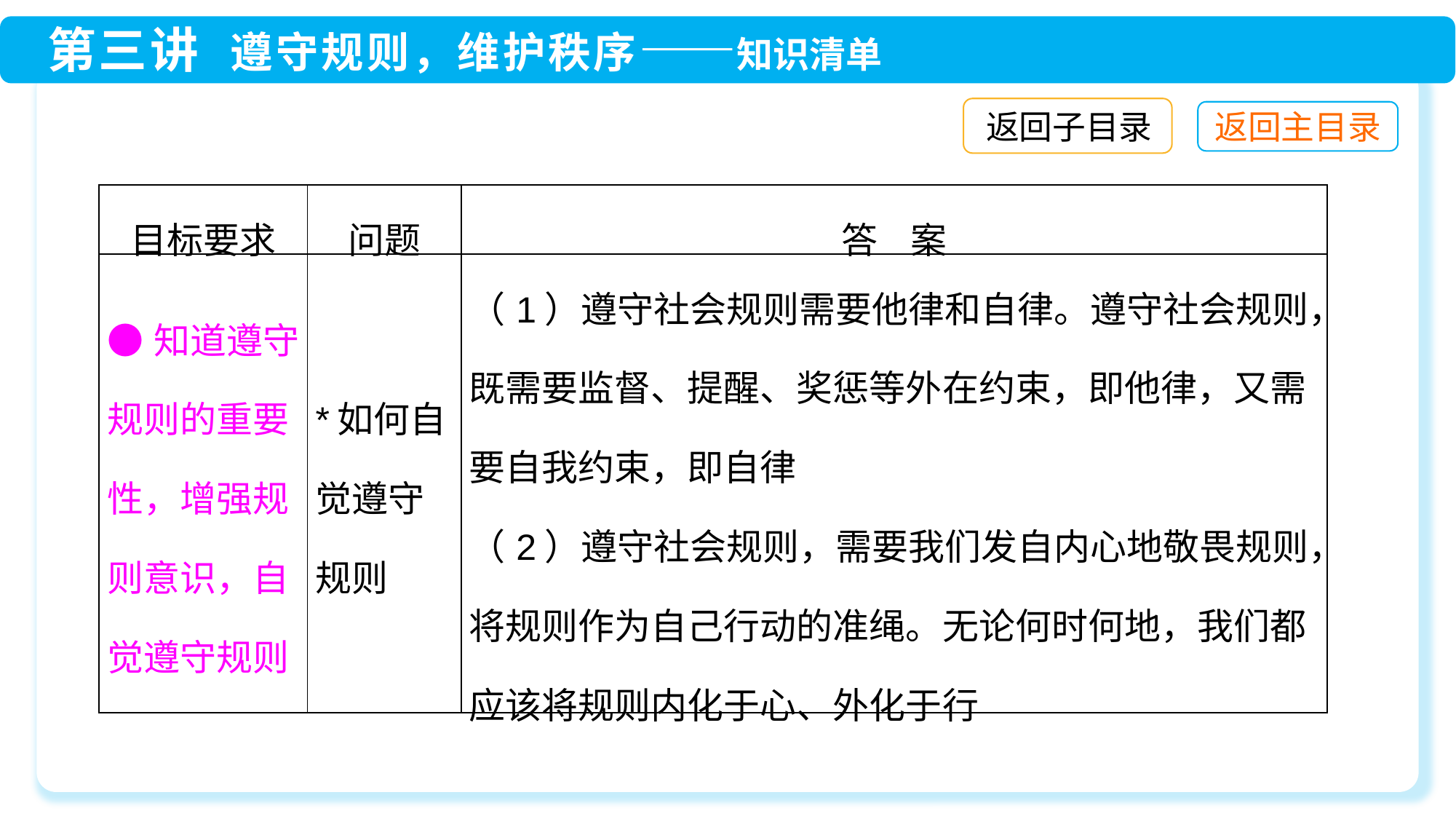

返回子目录
| 目标要求 | 问题 | 答 案 |
| --- | --- | --- |
| ●知道遵守规则的重要性，增强规则意识，自觉遵守规则 | \*如何自觉遵守规则 | （1）遵守社会规则需要他律和自律。遵守社会规则，既需要监督、提醒、奖惩等外在约束，即他律，又需要自我约束，即自律 （2）遵守社会规则，需要我们发自内心地敬畏规则，将规则作为自己行动的准绳。无论何时何地，我们都应该将规则内化于心、外化于行 |